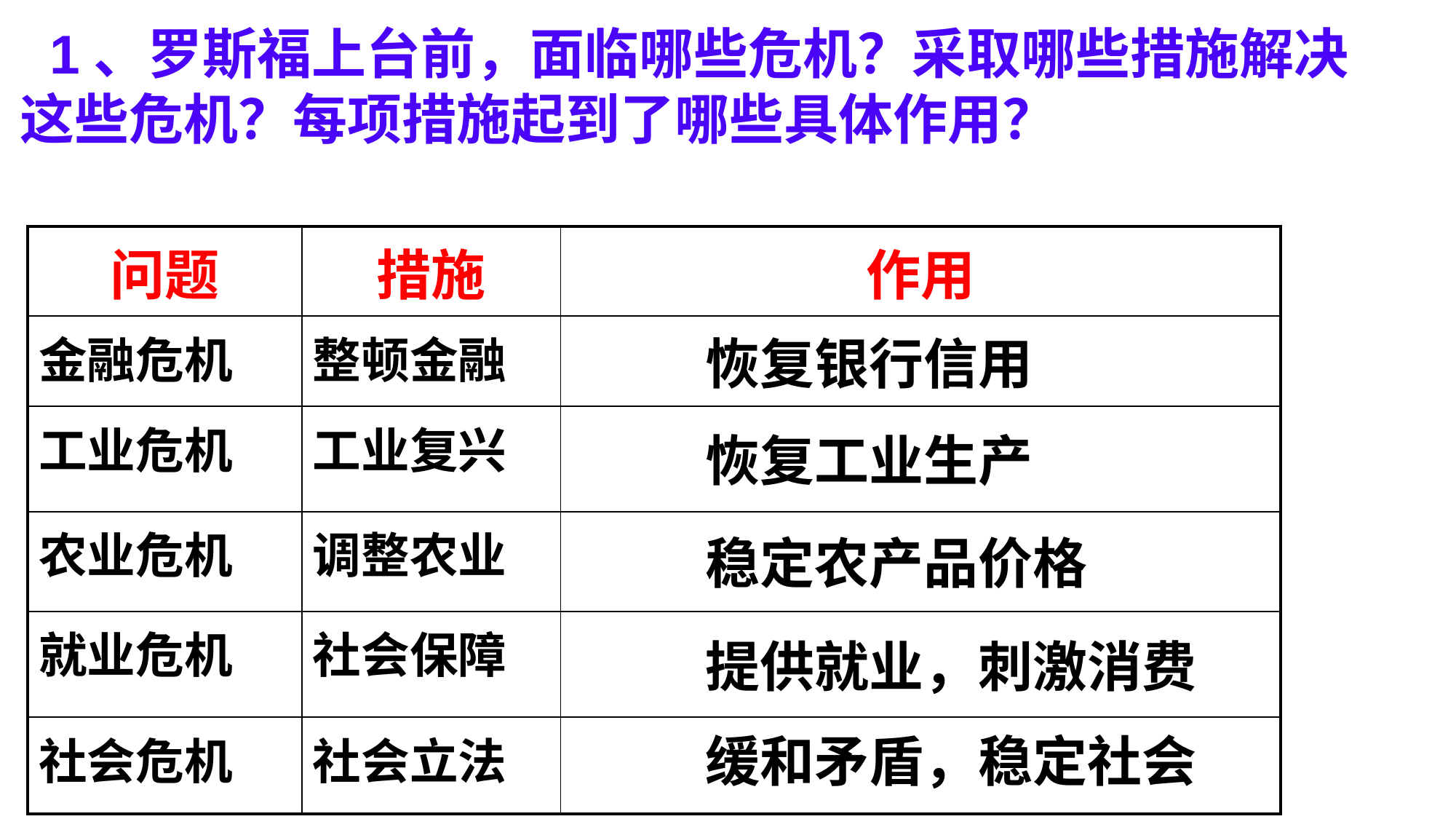

1、罗斯福上台前，面临哪些危机？采取哪些措施解决这些危机？每项措施起到了哪些具体作用？
| 问题 | 措施 | 作用 |
| --- | --- | --- |
| 金融危机 | 整顿金融 |  |
| 工业危机 | 工业复兴 |  |
| 农业危机 | 调整农业 |  |
| 就业危机 | 社会保障 |  |
| 社会危机 | 社会立法 |  |
恢复银行信用
恢复工业生产
稳定农产品价格
提供就业，刺激消费
缓和矛盾，稳定社会